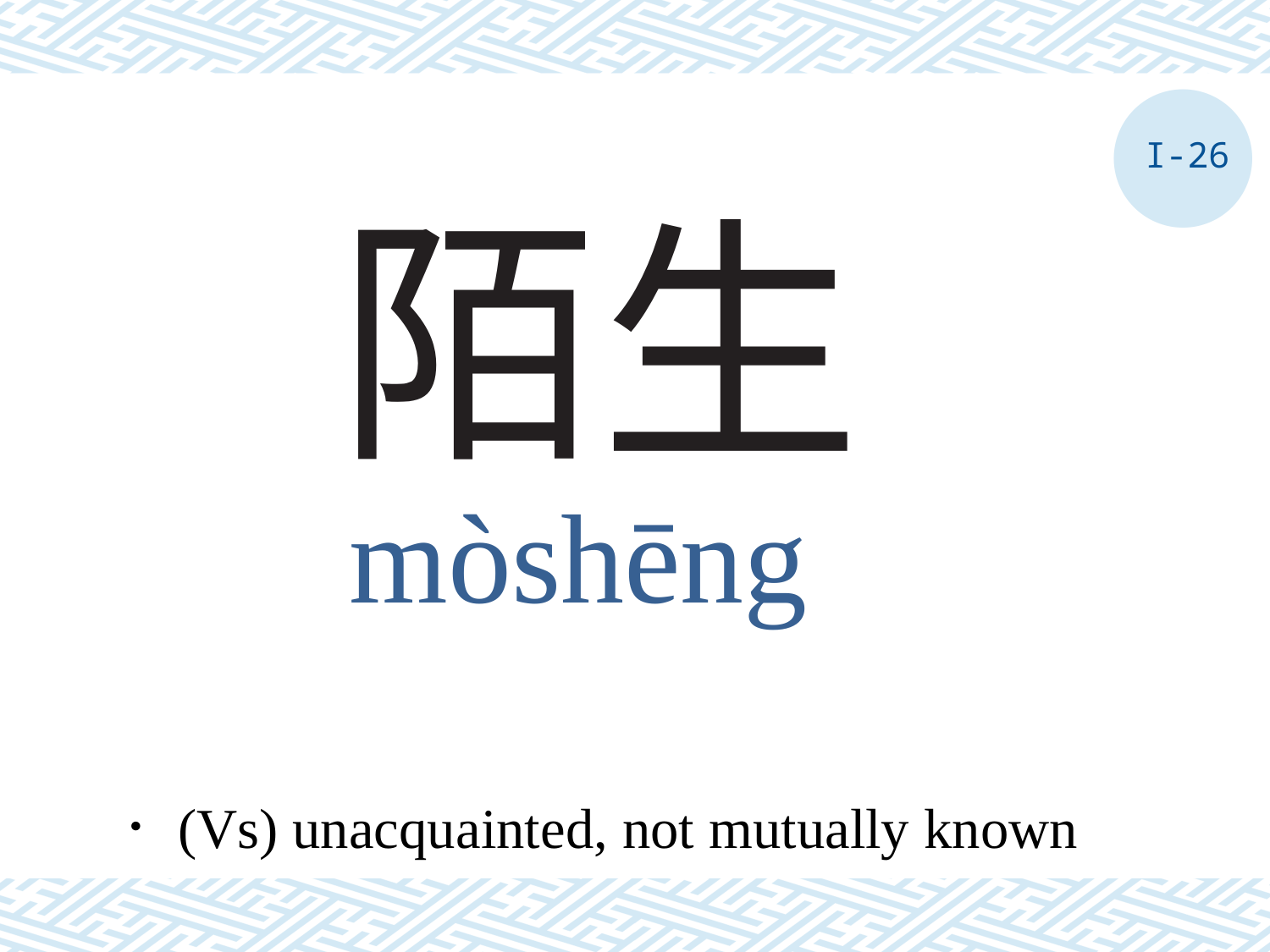

I-26

# 陌生
mòshēng
．(Vs) unacquainted, not mutually known